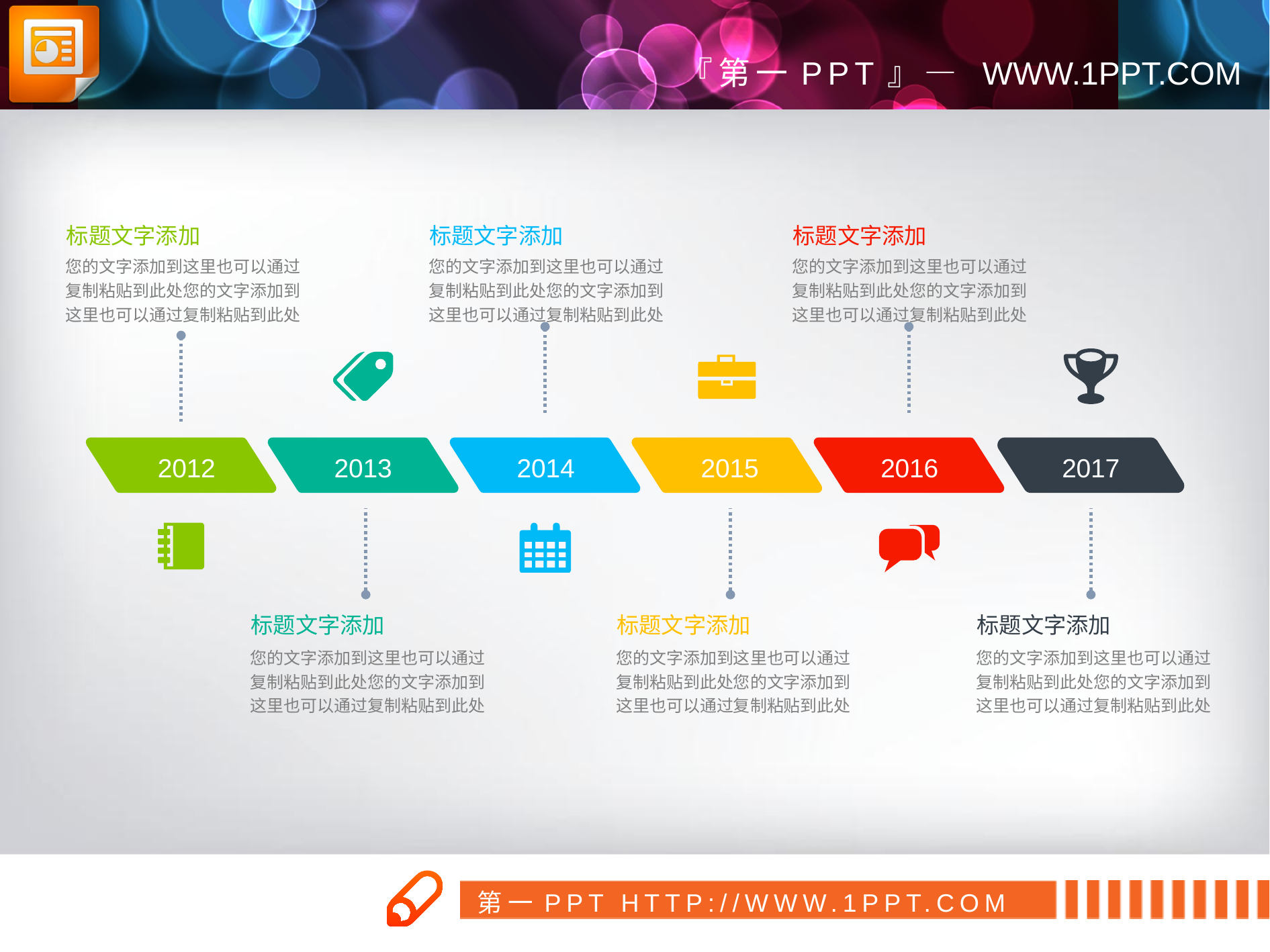

标题文字添加
标题文字添加
标题文字添加
您的文字添加到这里也可以通过复制粘贴到此处您的文字添加到这里也可以通过复制粘贴到此处
您的文字添加到这里也可以通过复制粘贴到此处您的文字添加到这里也可以通过复制粘贴到此处
您的文字添加到这里也可以通过复制粘贴到此处您的文字添加到这里也可以通过复制粘贴到此处

2012
2013
2014
2015
2016
2017

标题文字添加
标题文字添加
标题文字添加
您的文字添加到这里也可以通过复制粘贴到此处您的文字添加到这里也可以通过复制粘贴到此处
您的文字添加到这里也可以通过复制粘贴到此处您的文字添加到这里也可以通过复制粘贴到此处
您的文字添加到这里也可以通过复制粘贴到此处您的文字添加到这里也可以通过复制粘贴到此处